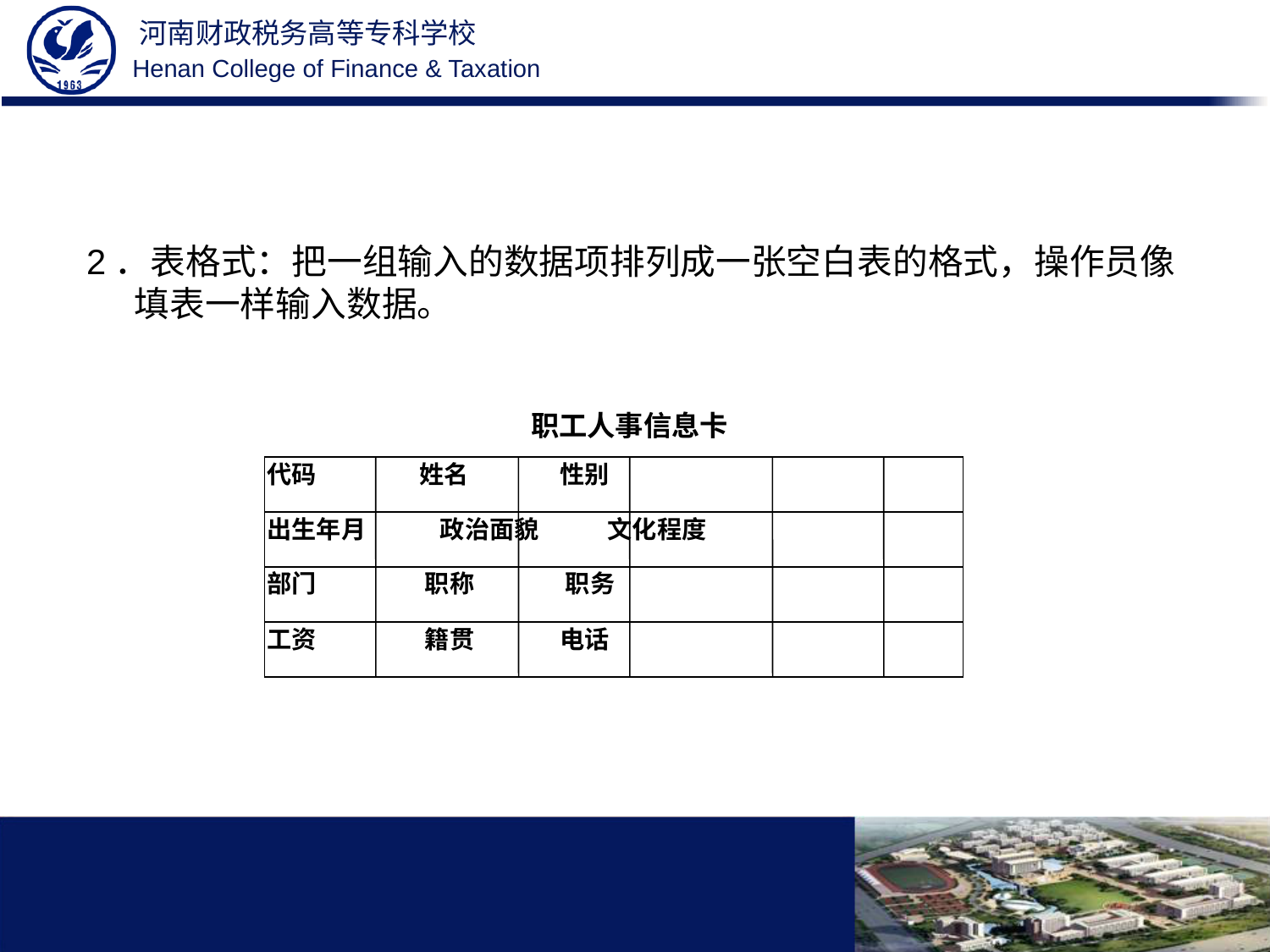

#
2．表格式：把一组输入的数据项排列成一张空白表的格式，操作员像填表一样输入数据。
职工人事信息卡
代码                  姓名                性别

出生年月             政治面貌            文化程度
部门                   职称                职务
工资                   籍贯               电话